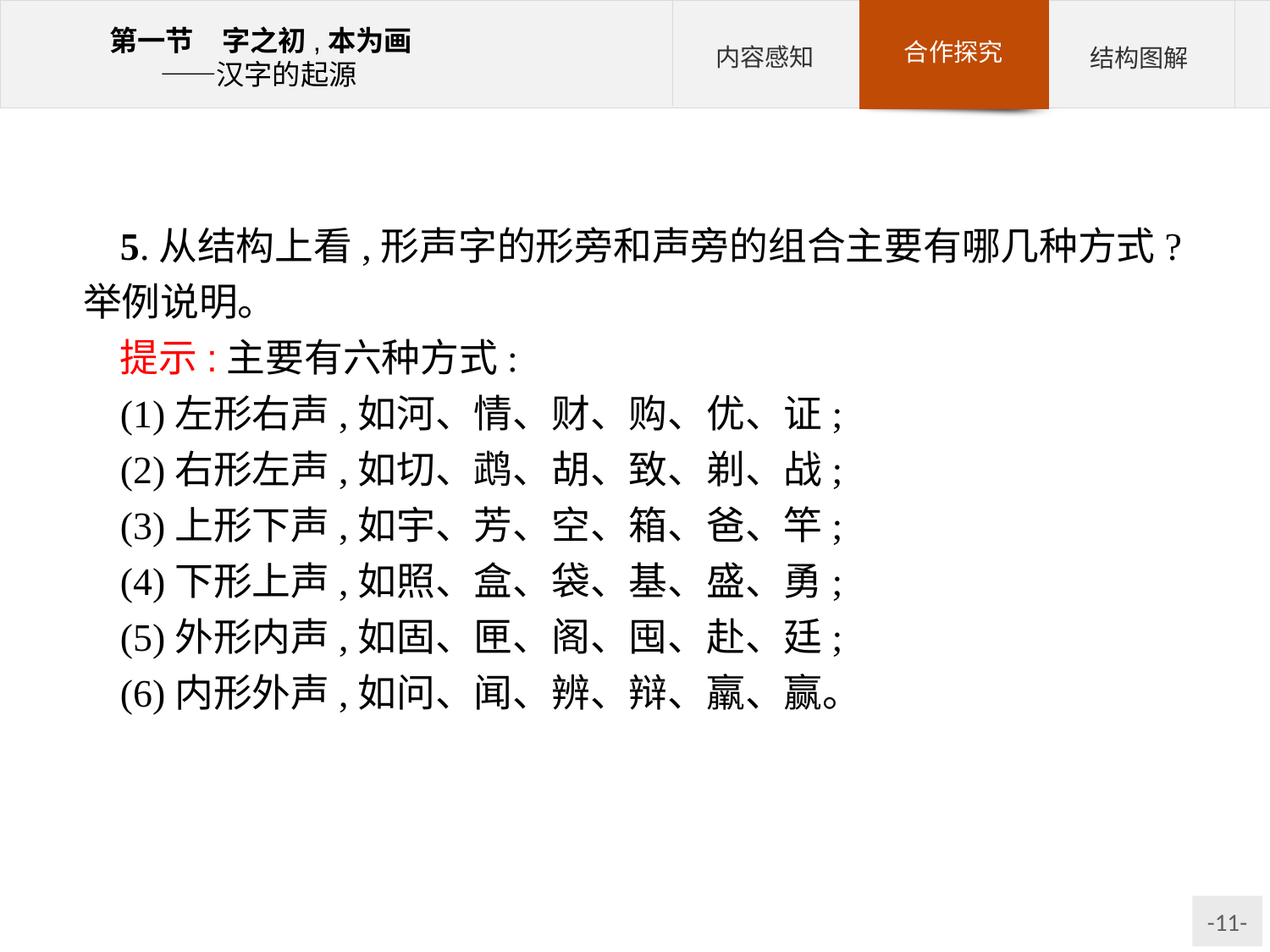

5.从结构上看,形声字的形旁和声旁的组合主要有哪几种方式?举例说明。
提示:主要有六种方式:
(1)左形右声,如河、情、财、购、优、证;
(2)右形左声,如切、鹉、胡、致、剃、战;
(3)上形下声,如宇、芳、空、箱、爸、竿;
(4)下形上声,如照、盒、袋、基、盛、勇;
(5)外形内声,如固、匣、阁、囤、赴、廷;
(6)内形外声,如问、闻、辨、辩、羸、赢。